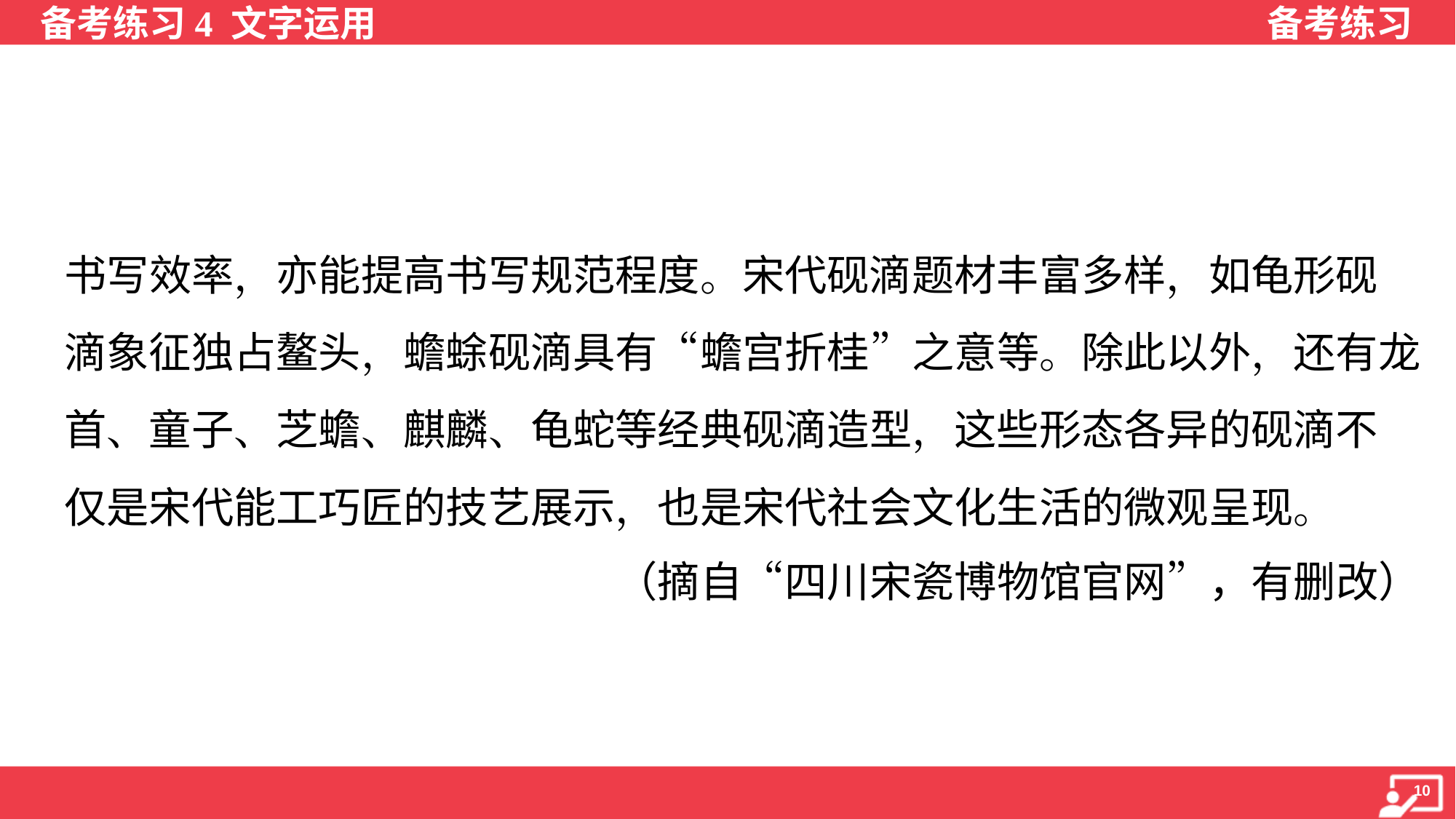

书写效率，亦能提高书写规范程度。宋代砚滴题材丰富多样，如龟形砚
滴象征独占鳌头，蟾蜍砚滴具有“蟾宫折桂”之意等。除此以外，还有龙
首、童子、芝蟾、麒麟、龟蛇等经典砚滴造型，这些形态各异的砚滴不
仅是宋代能工巧匠的技艺展示，也是宋代社会文化生活的微观呈现。
（摘自“四川宋瓷博物馆官网”，有删改）